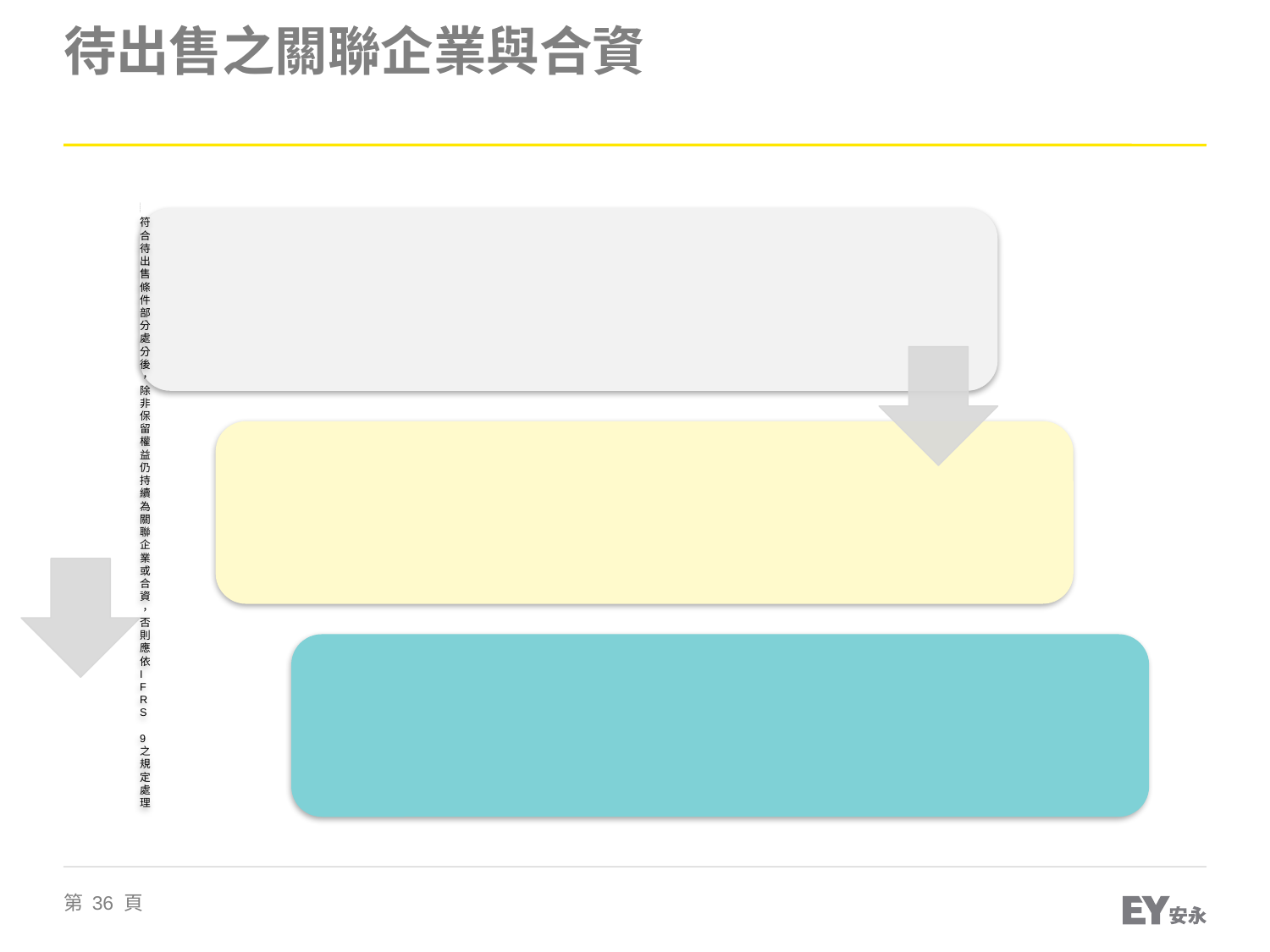

# 待出售之關聯企業與合資
未分類為待出售之投資關聯企業或合資部分，應採用權益法處理
符合待出售條件部分處分後，除非保留權益仍持續為關聯企業或合資，否則應依IFRS 9之規定處理